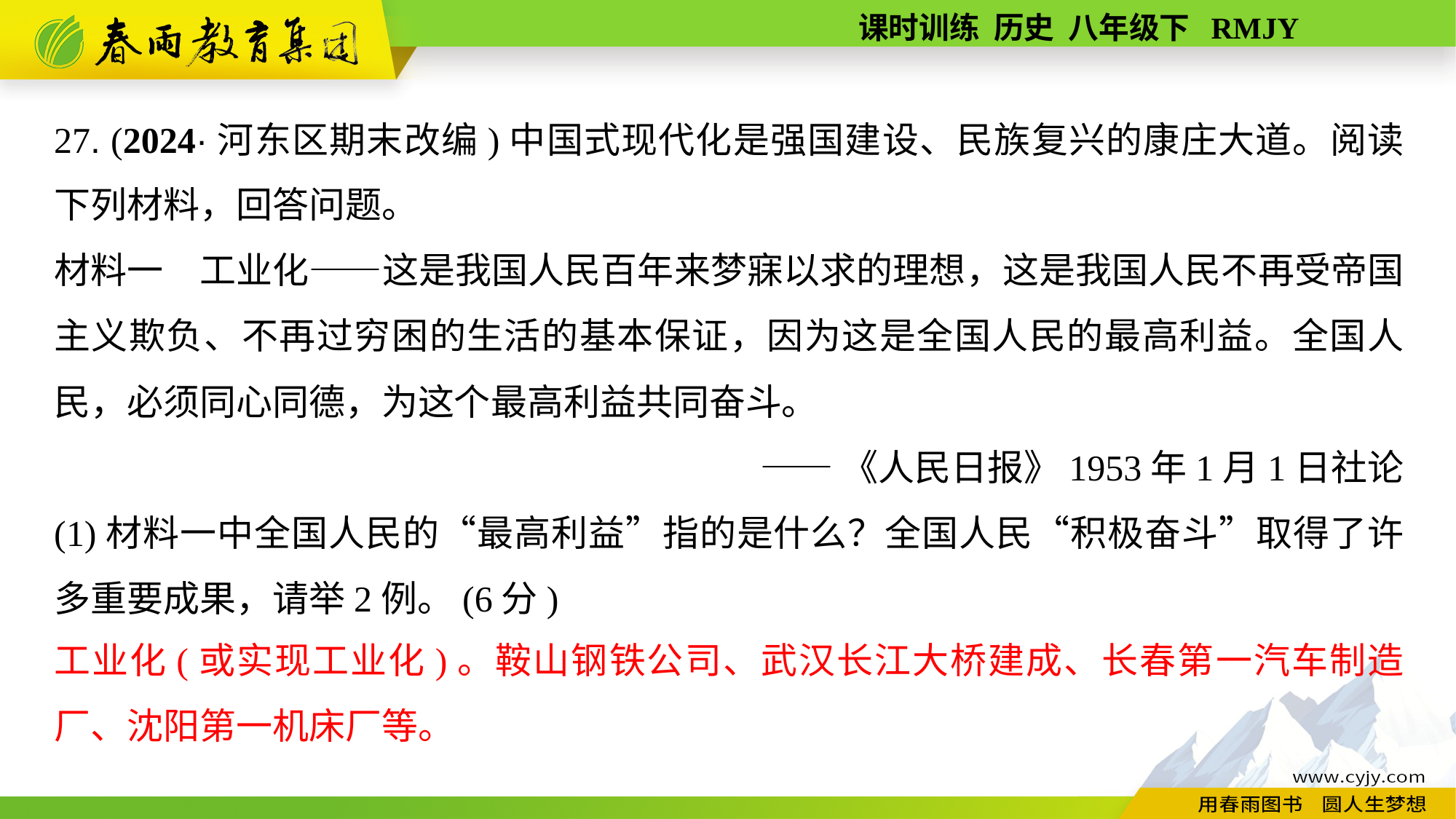

27. (2024·河东区期末改编)中国式现代化是强国建设、民族复兴的康庄大道。阅读下列材料，回答问题。
材料一　工业化——这是我国人民百年来梦寐以求的理想，这是我国人民不再受帝国主义欺负、不再过穷困的生活的基本保证，因为这是全国人民的最高利益。全国人民，必须同心同德，为这个最高利益共同奋斗。
——《人民日报》1953年1月1日社论
(1)材料一中全国人民的“最高利益”指的是什么？全国人民“积极奋斗”取得了许多重要成果，请举2例。(6分)
工业化(或实现工业化)。鞍山钢铁公司、武汉长江大桥建成、长春第一汽车制造厂、沈阳第一机床厂等。